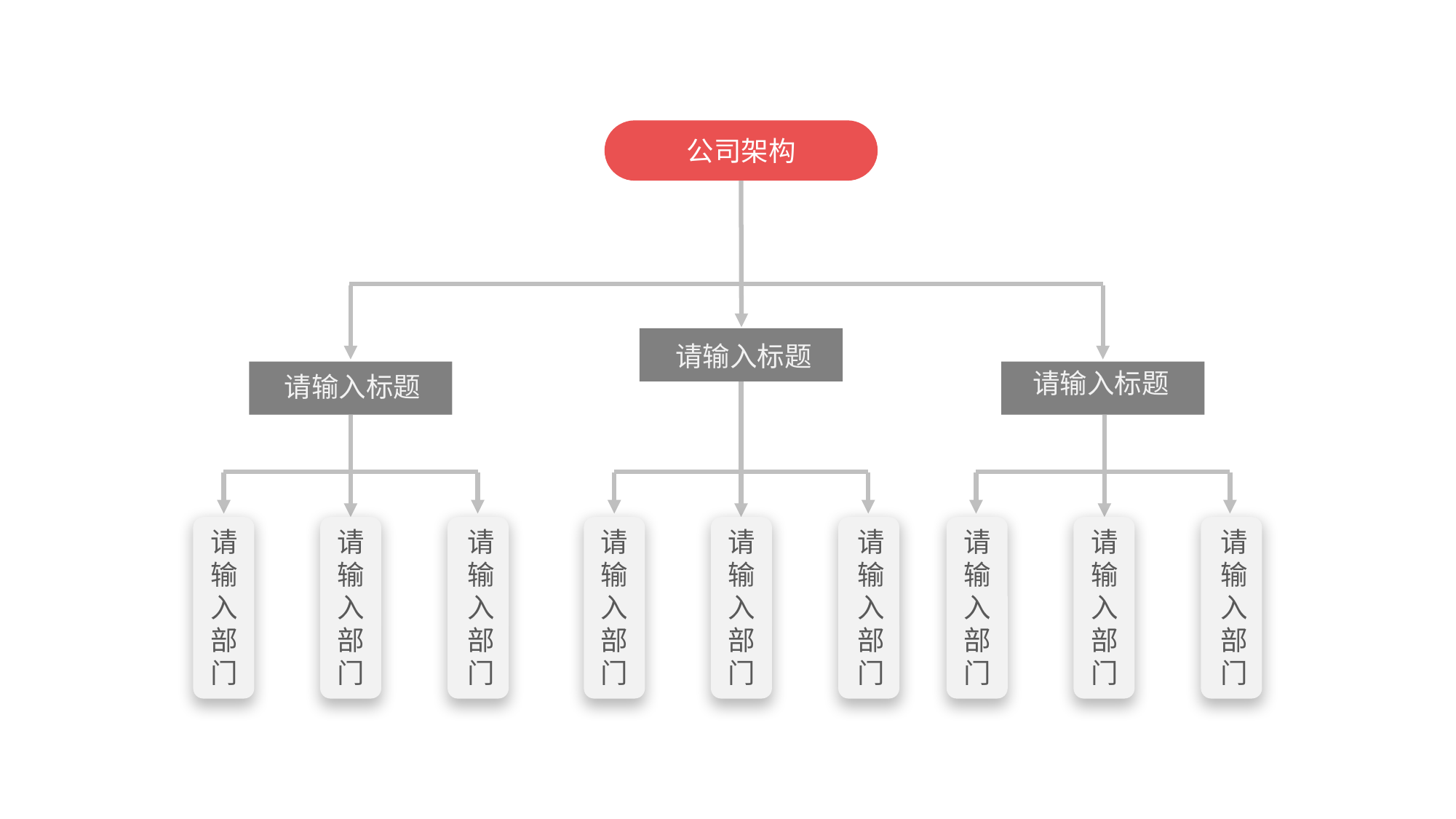

公司架构

请输入标题
请输入标题
请输入标题
请输入部门
请输入部门
请输入部门
请输入部门
请输入部门
请输入部门
请输入部门
请输入部门
请输入部门